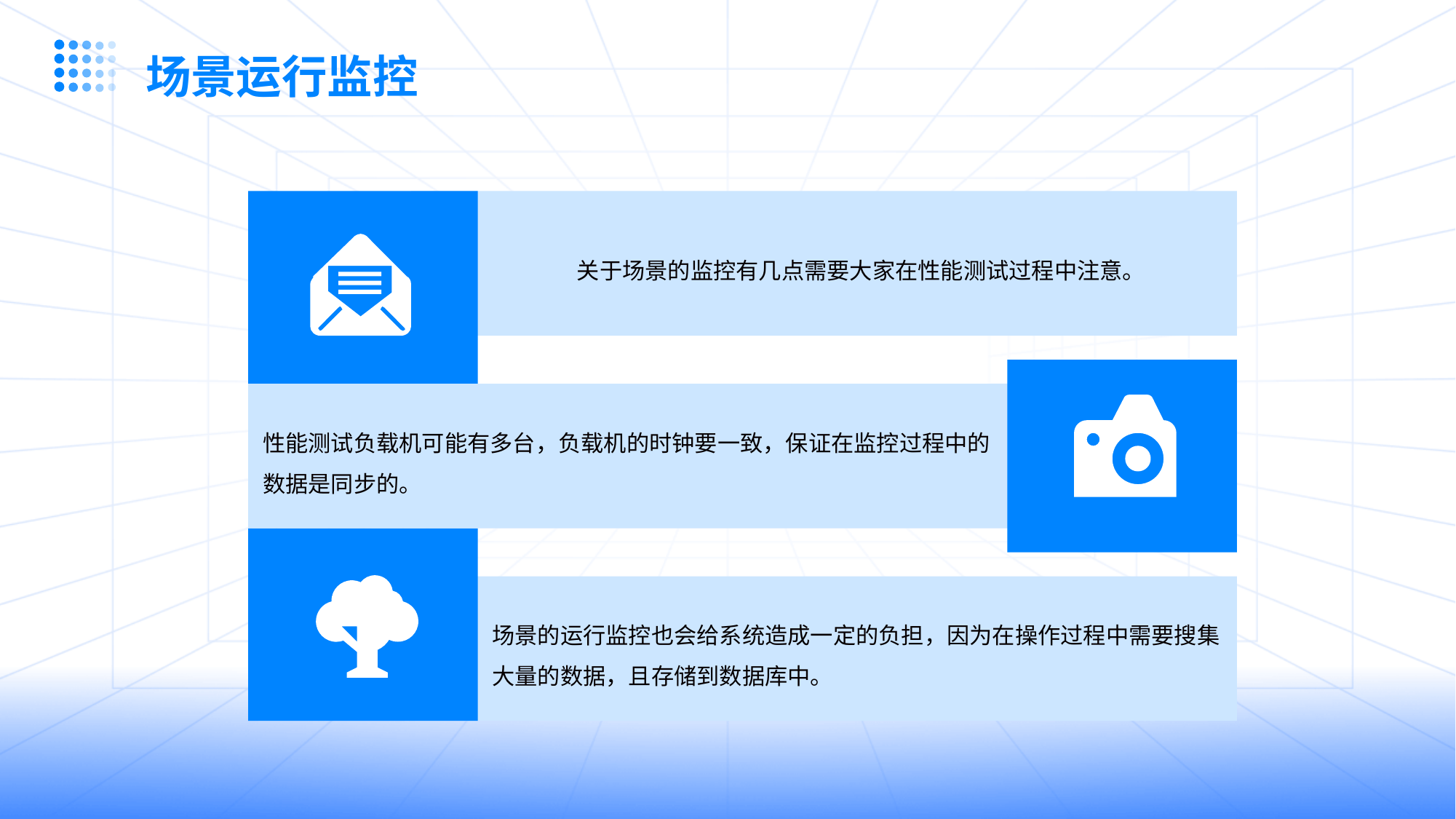

场景运行监控

关于场景的监控有几点需要大家在性能测试过程中注意。

性能测试负载机可能有多台，负载机的时钟要一致，保证在监控过程中的数据是同步的。

场景的运行监控也会给系统造成一定的负担，因为在操作过程中需要搜集大量的数据，且存储到数据库中。